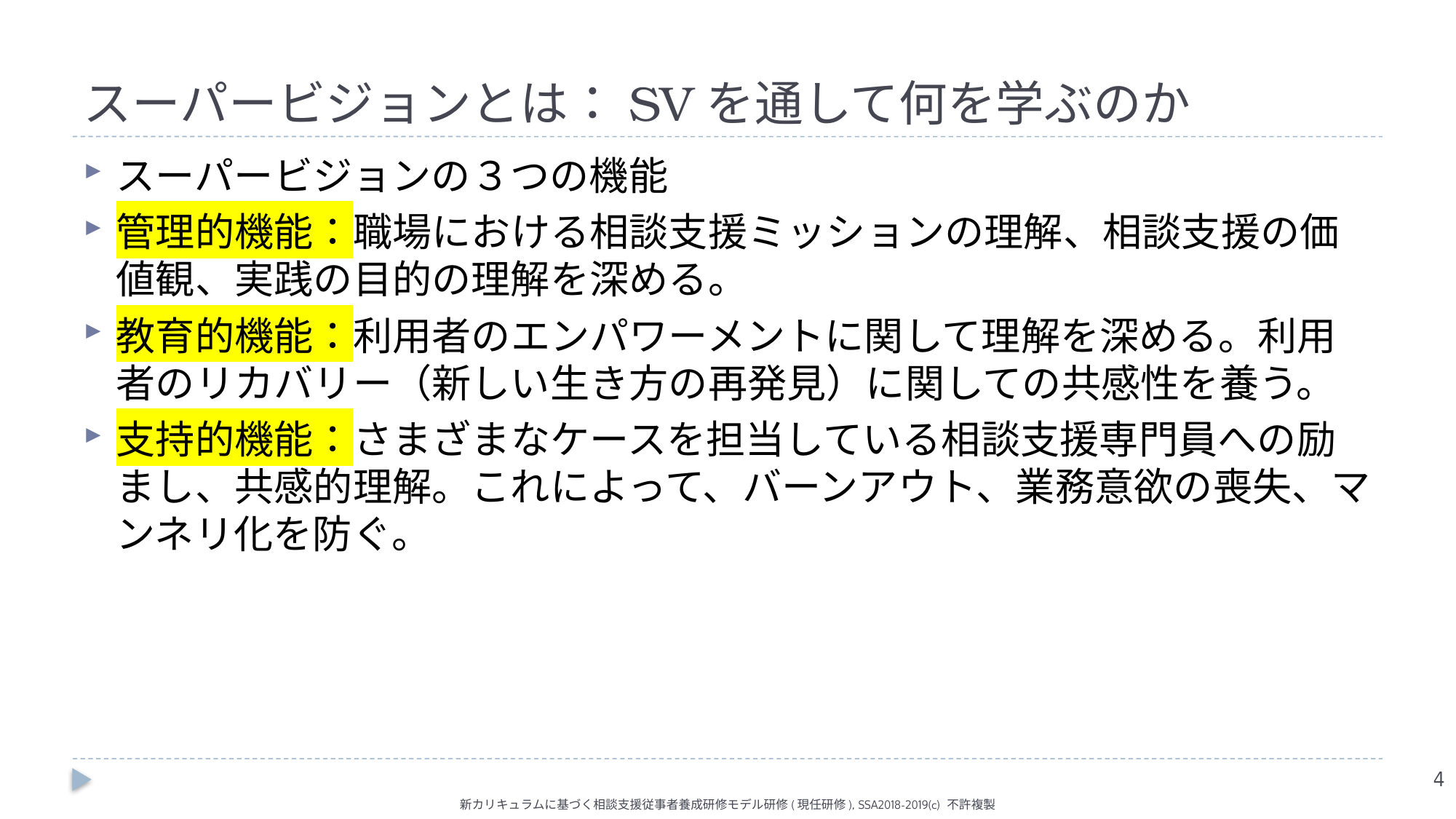

# スーパービジョンとは：SVを通して何を学ぶのか
スーパービジョンの３つの機能
管理的機能：職場における相談支援ミッションの理解、相談支援の価値観、実践の目的の理解を深める。
教育的機能：利用者のエンパワーメントに関して理解を深める。利用者のリカバリー（新しい生き方の再発見）に関しての共感性を養う。
支持的機能：さまざまなケースを担当している相談支援専門員への励まし、共感的理解。これによって、バーンアウト、業務意欲の喪失、マンネリ化を防ぐ。
4
新カリキュラムに基づく相談支援従事者養成研修モデル研修(現任研修), SSA2018-2019(c) 不許複製